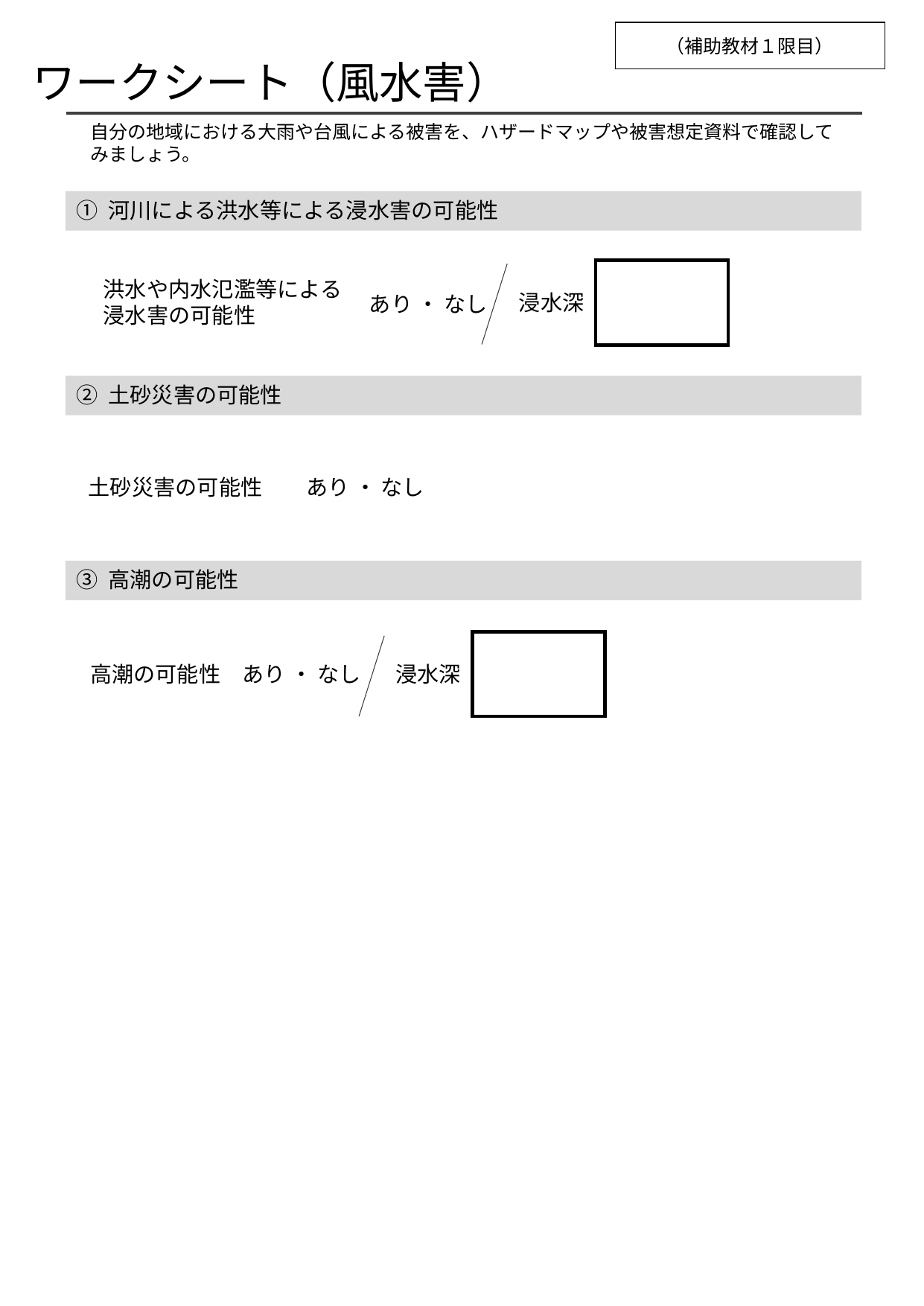

（補助教材１限目）
ワークシート（風水害）
自分の地域における大雨や台風による被害を、ハザードマップや被害想定資料で確認してみましょう。
① 河川による洪水等による浸水害の可能性

洪水や内水氾濫等による
浸水害の可能性
浸水深
あり ・ なし
② 土砂災害の可能性
土砂災害の可能性　　あり ・ なし
③ 高潮の可能性

高潮の可能性　あり ・ なし
浸水深